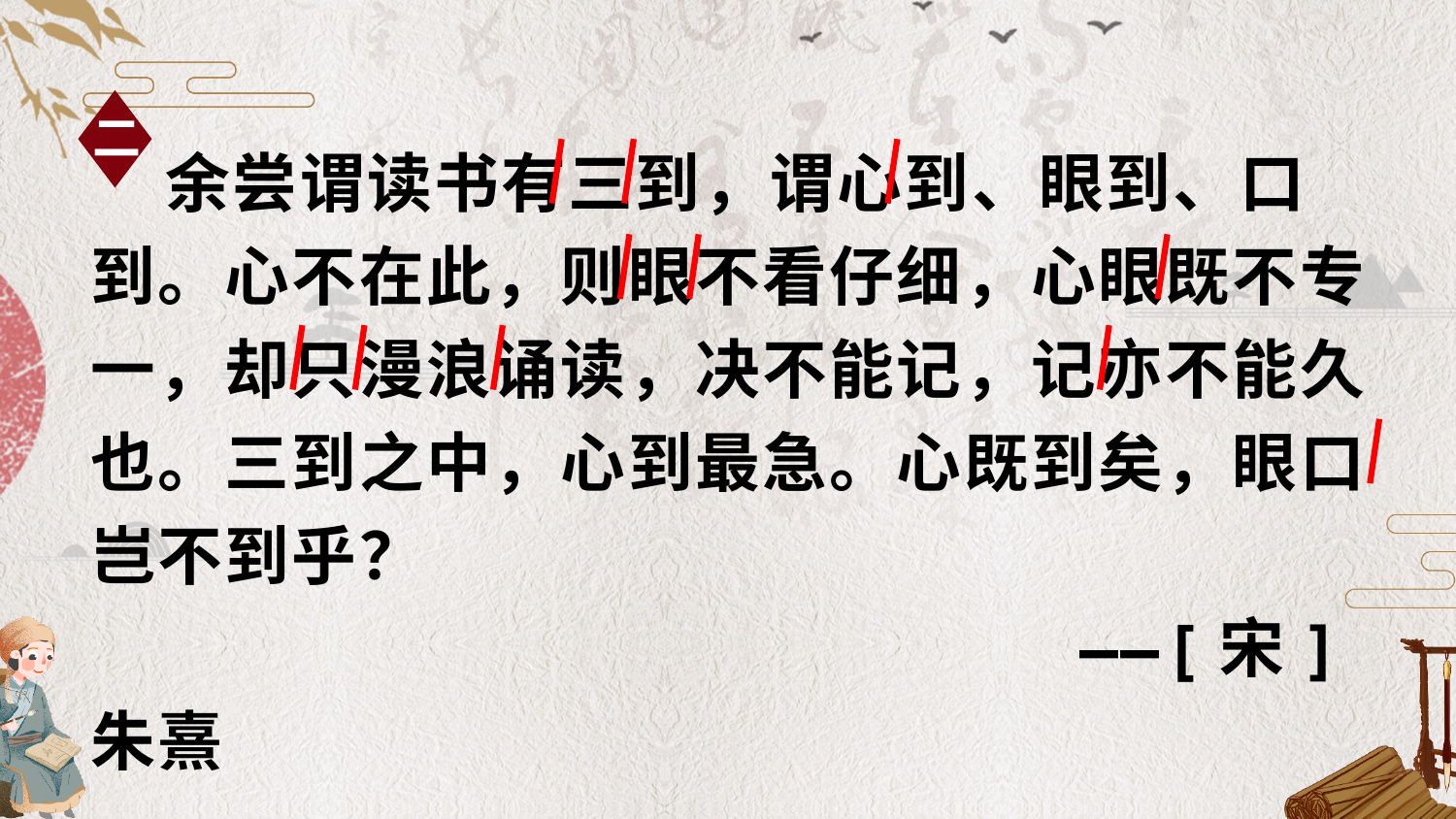

二
    余尝谓读书有三到，谓心到、眼到、口到。心不在此，则眼不看仔细，心眼既不专一，却只漫浪诵读，决不能记，记亦不能久也。三到之中，心到最急。心既到矣，眼口岂不到乎？
                        ——[宋]朱熹